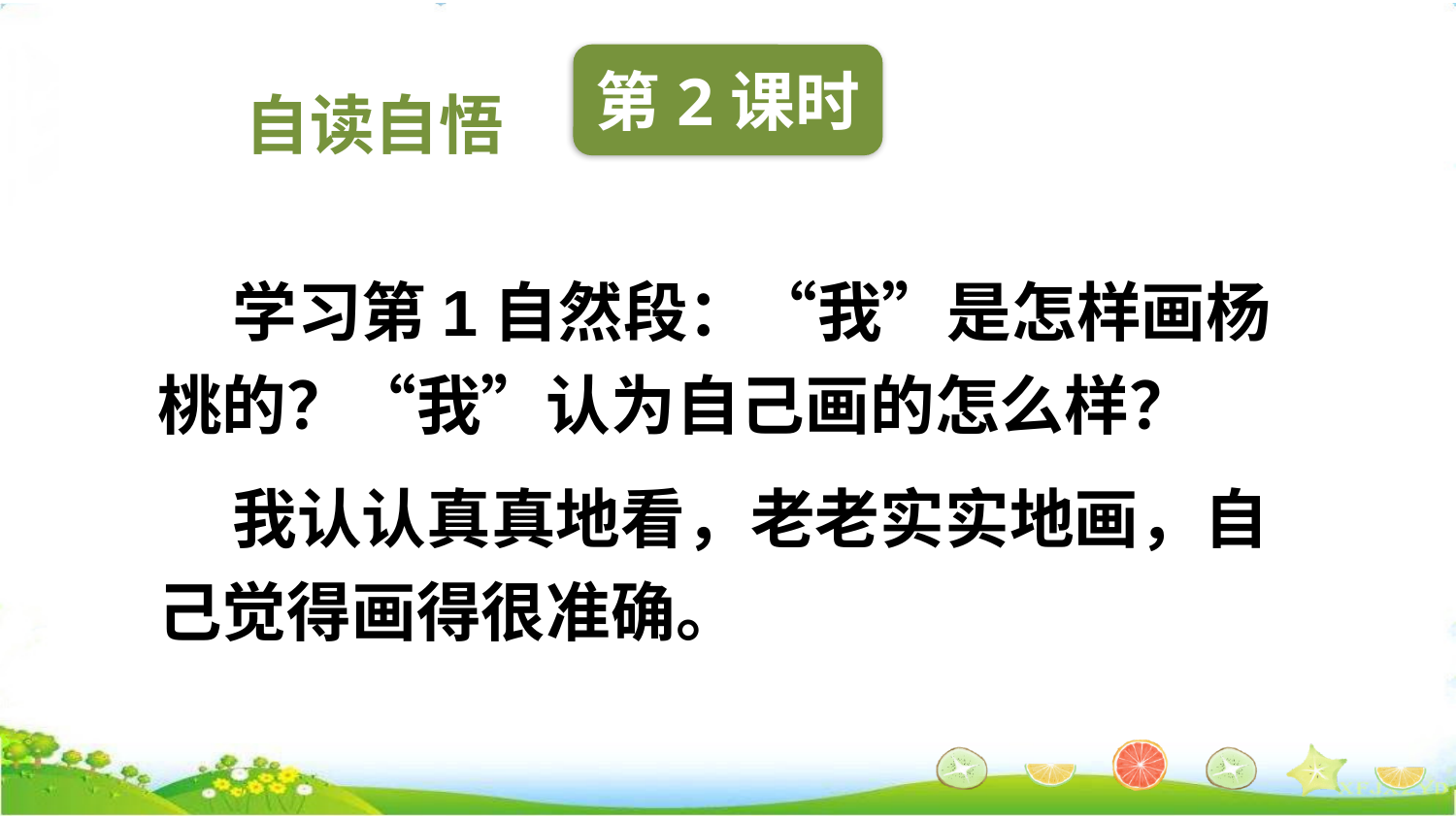

第2课时
自读自悟
    学习第1自然段：“我”是怎样画杨桃的？“我”认为自己画的怎么样？
    我认认真真地看，老老实实地画，自己觉得画得很准确。